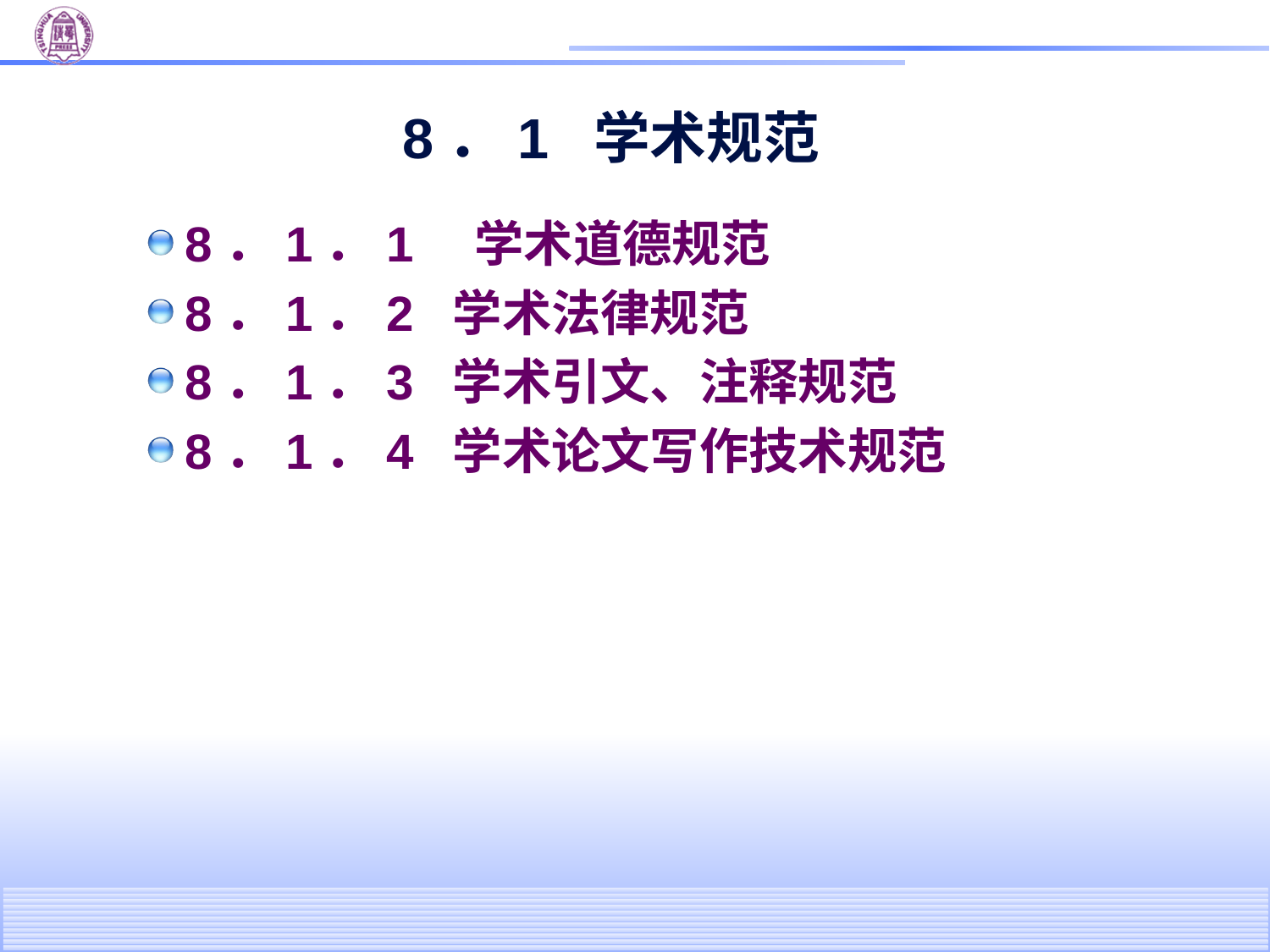

# 8．1  学术规范
8．1．1　学术道德规范
8．1．2  学术法律规范
8．1．3  学术引文、注释规范
8．1．4  学术论文写作技术规范